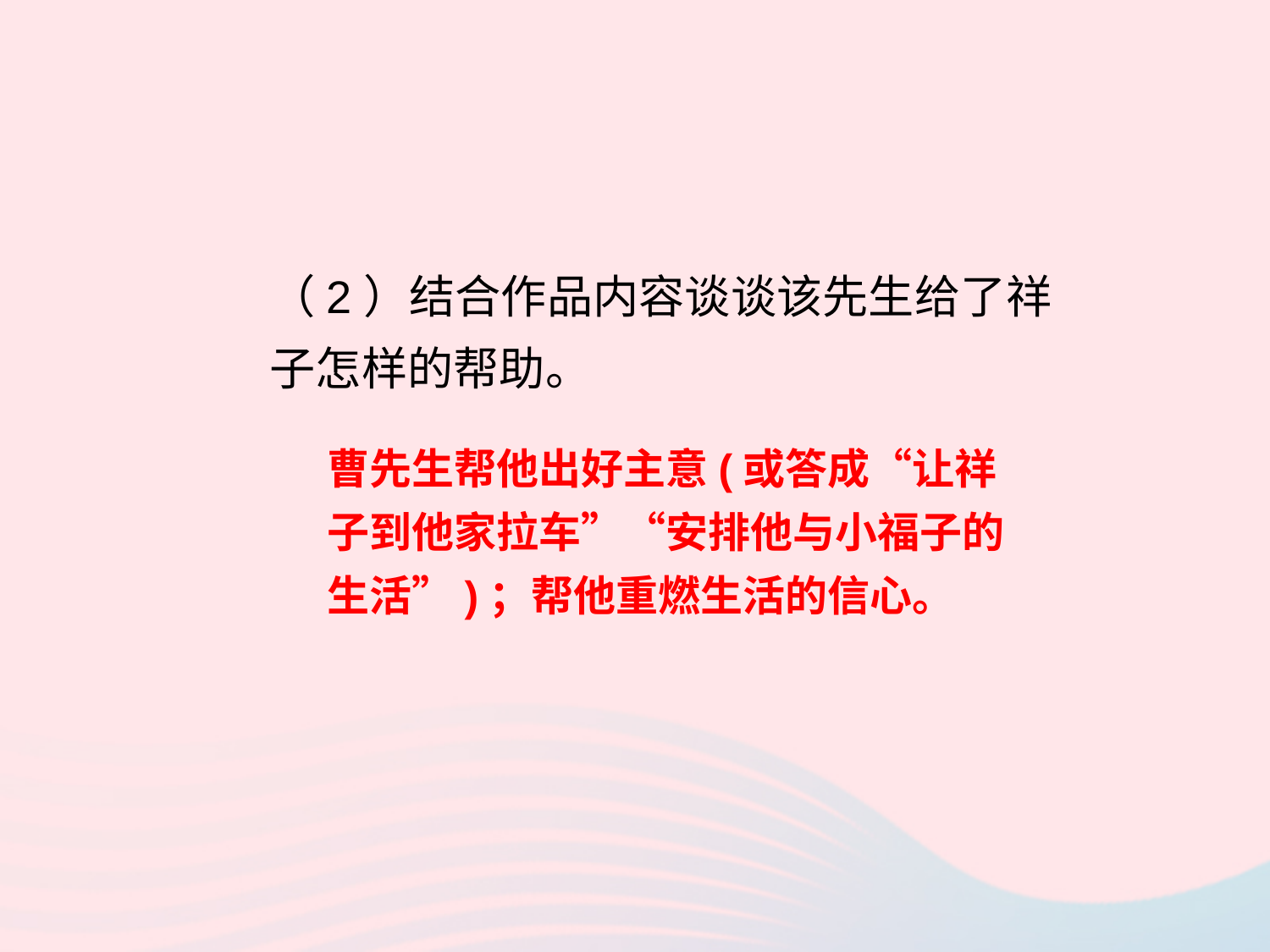

（2）结合作品内容谈谈该先生给了祥子怎样的帮助。
曹先生帮他出好主意(或答成“让祥子到他家拉车”“安排他与小福子的生活”)；帮他重燃生活的信心。